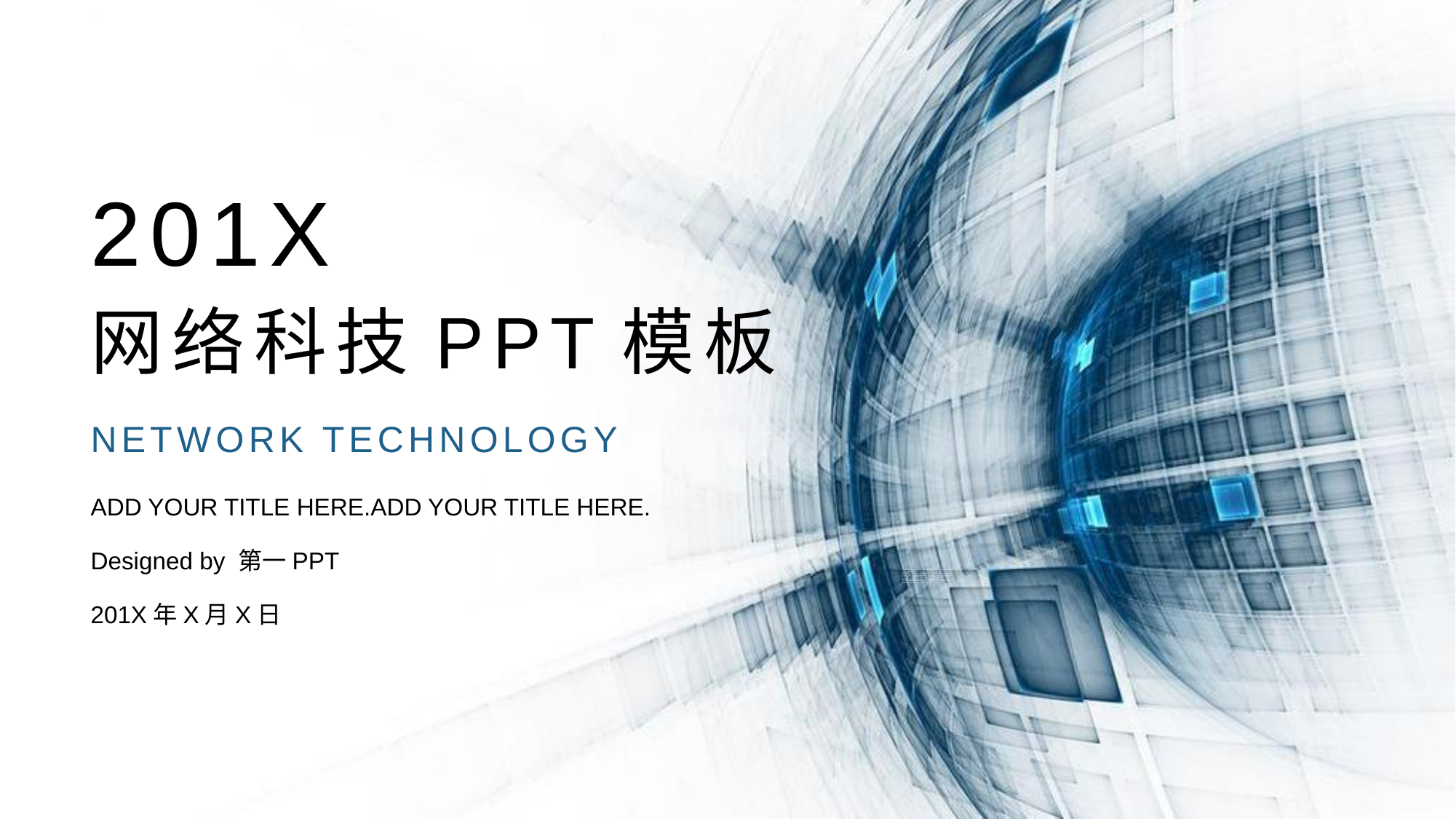

201X
网络科技PPT模板
NETWORK TECHNOLOGY
ADD YOUR TITLE HERE.ADD YOUR TITLE HERE.
Designed by 第一PPT
201X年X月X日